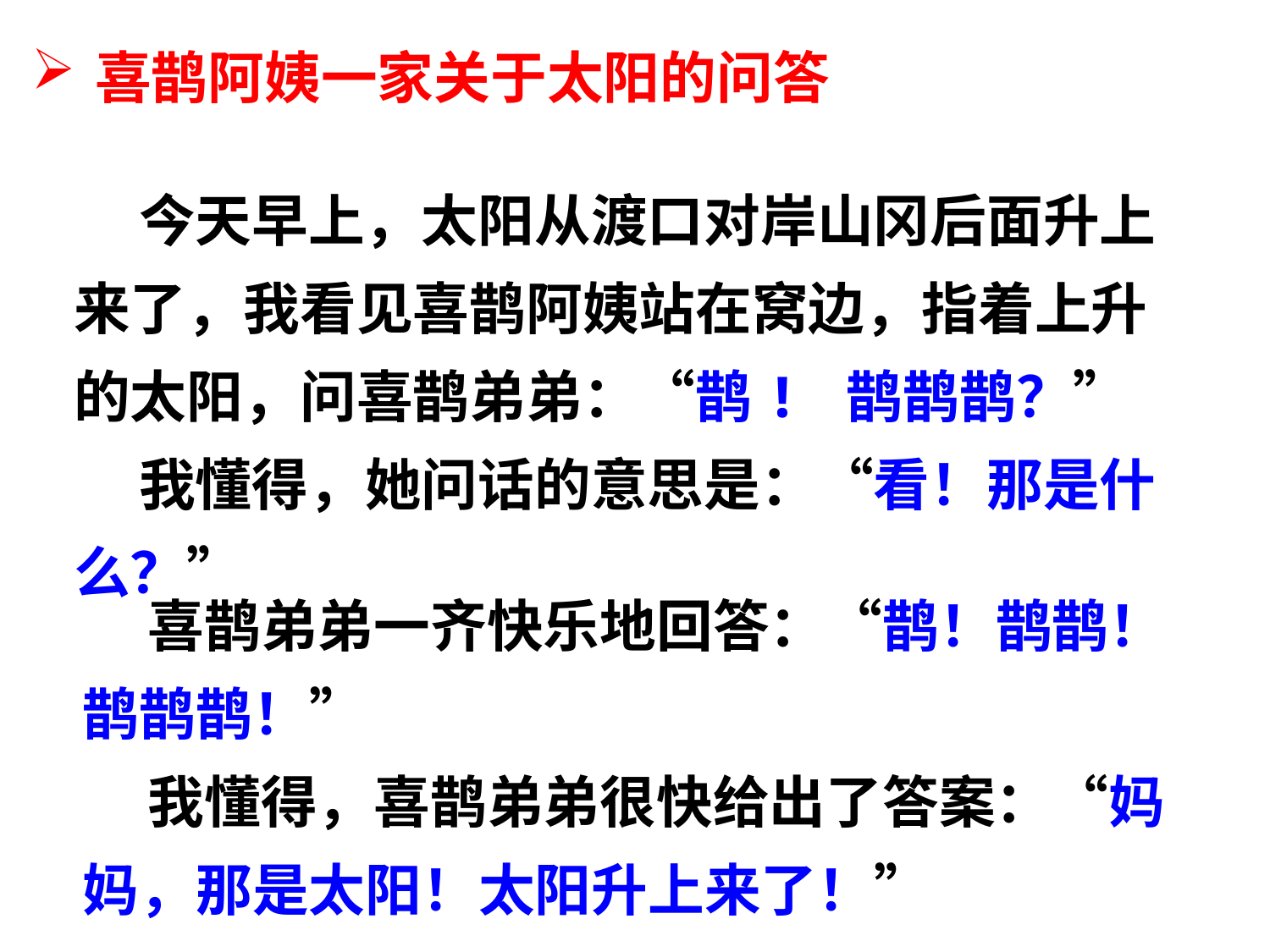

喜鹊阿姨一家关于太阳的问答
    今天早上，太阳从渡口对岸山冈后面升上来了，我看见喜鹊阿姨站在窝边，指着上升的太阳，问喜鹊弟弟：“鹊! 鹊鹊鹊？”
    我懂得，她问话的意思是：“看！那是什么？”

    喜鹊弟弟一齐快乐地回答：“鹊！鹊鹊！鹊鹊鹊！”
    我懂得，喜鹊弟弟很快给出了答案：“妈妈，那是太阳！太阳升上来了！”